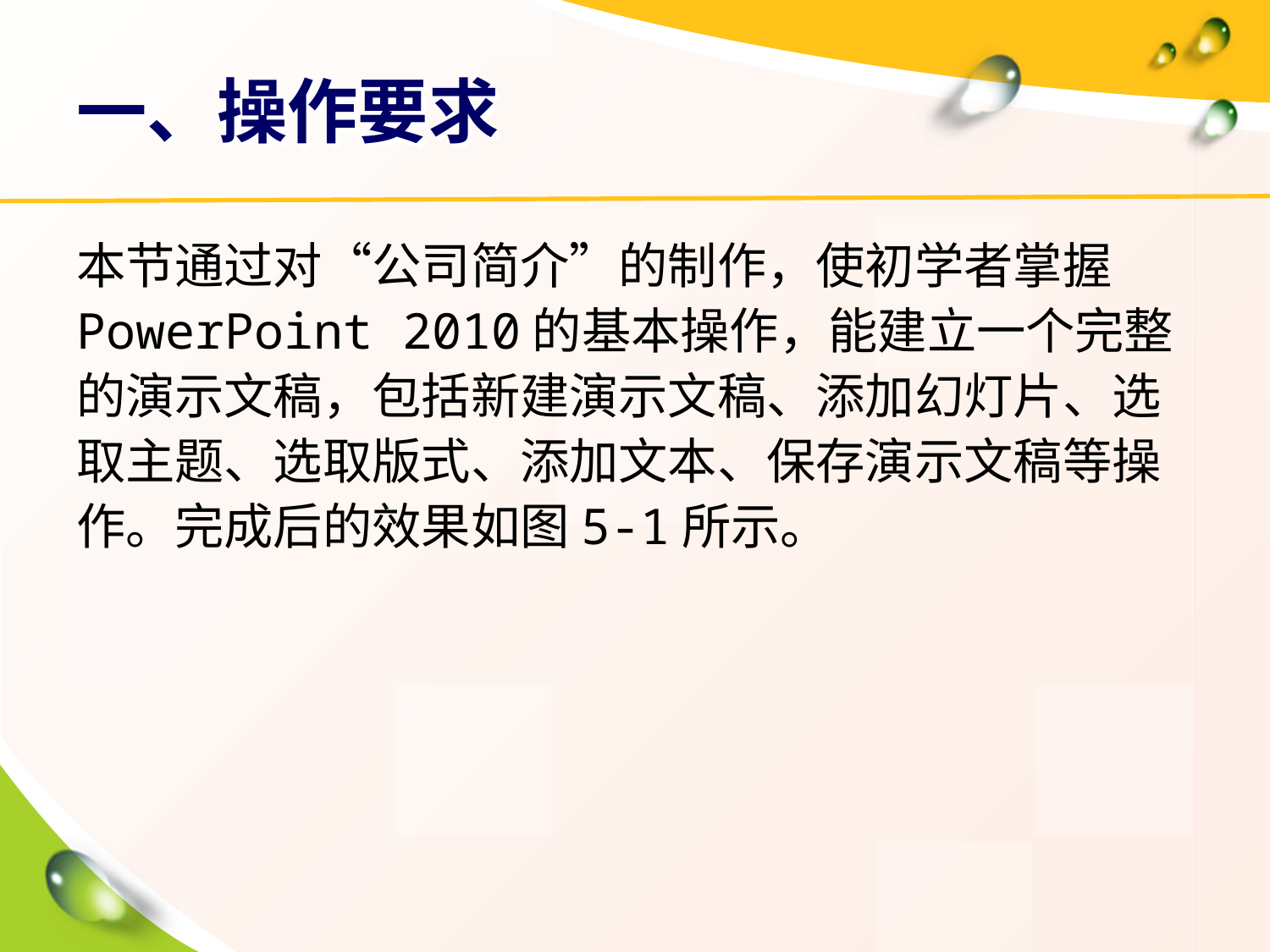

# 一、操作要求
本节通过对“公司简介”的制作，使初学者掌握PowerPoint 2010的基本操作，能建立一个完整的演示文稿，包括新建演示文稿、添加幻灯片、选取主题、选取版式、添加文本、保存演示文稿等操作。完成后的效果如图5-1所示。